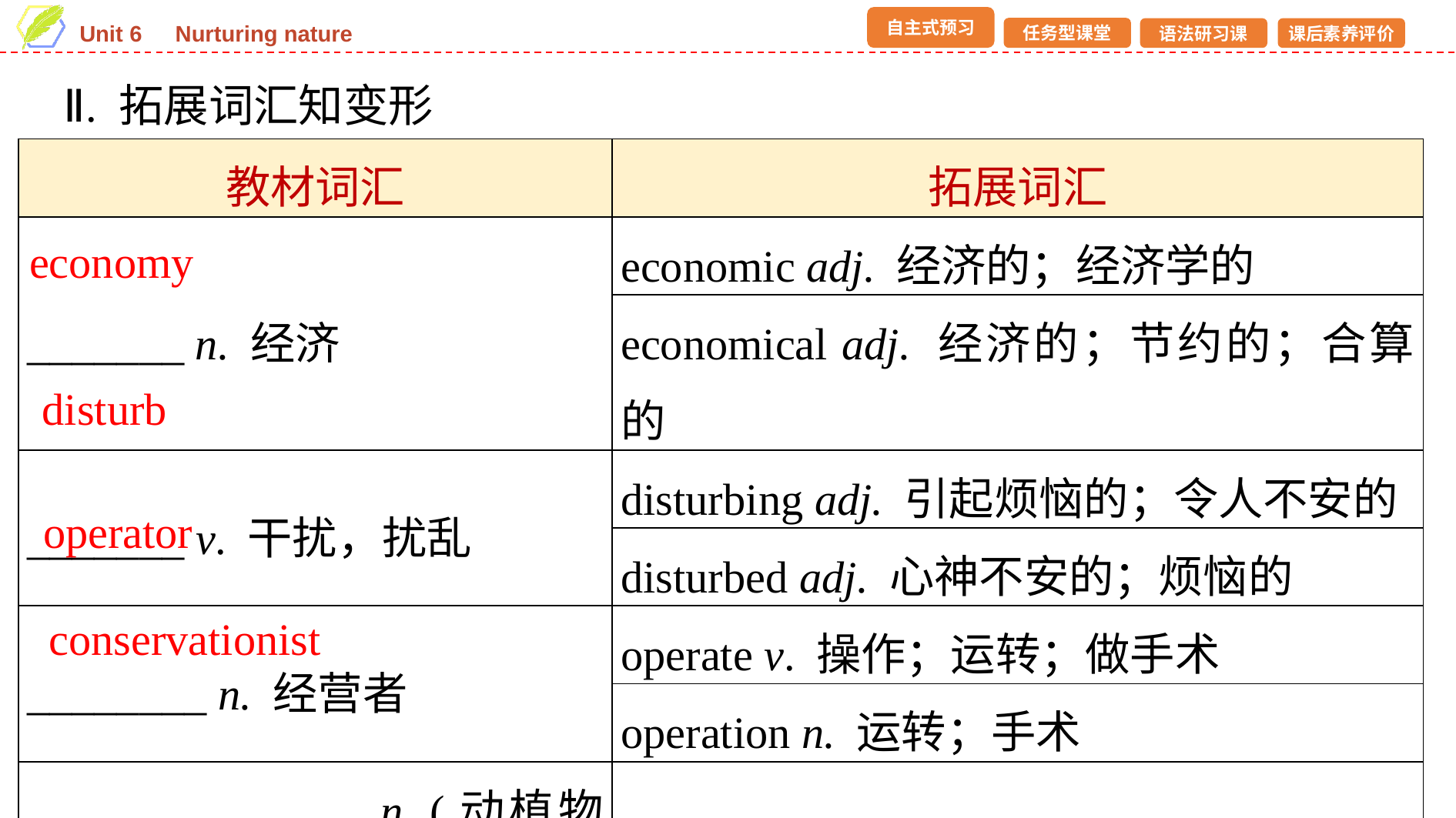

Ⅱ. 拓展词汇知变形
| 教材词汇 | 拓展词汇 |
| --- | --- |
| \_\_\_\_\_\_\_ n. 经济 | economic adj. 经济的；经济学的 |
|  | economical adj. 经济的；节约的；合算的 |
| \_\_\_\_\_\_\_ v. 干扰，扰乱 | disturbing adj. 引起烦恼的；令人不安的 |
|  | disturbed adj. 心神不安的；烦恼的 |
| \_\_\_\_\_\_\_\_ n. 经营者 | operate v. 操作；运转；做手术 |
|  | operation n. 运转；手术 |
| \_\_\_\_\_\_\_\_\_\_\_\_\_\_\_ n. (动植物或古旧建筑的)保护工作者；环境保护主义者 | conservation n. 保存；保护 |
economy
disturb
operator
conservationist